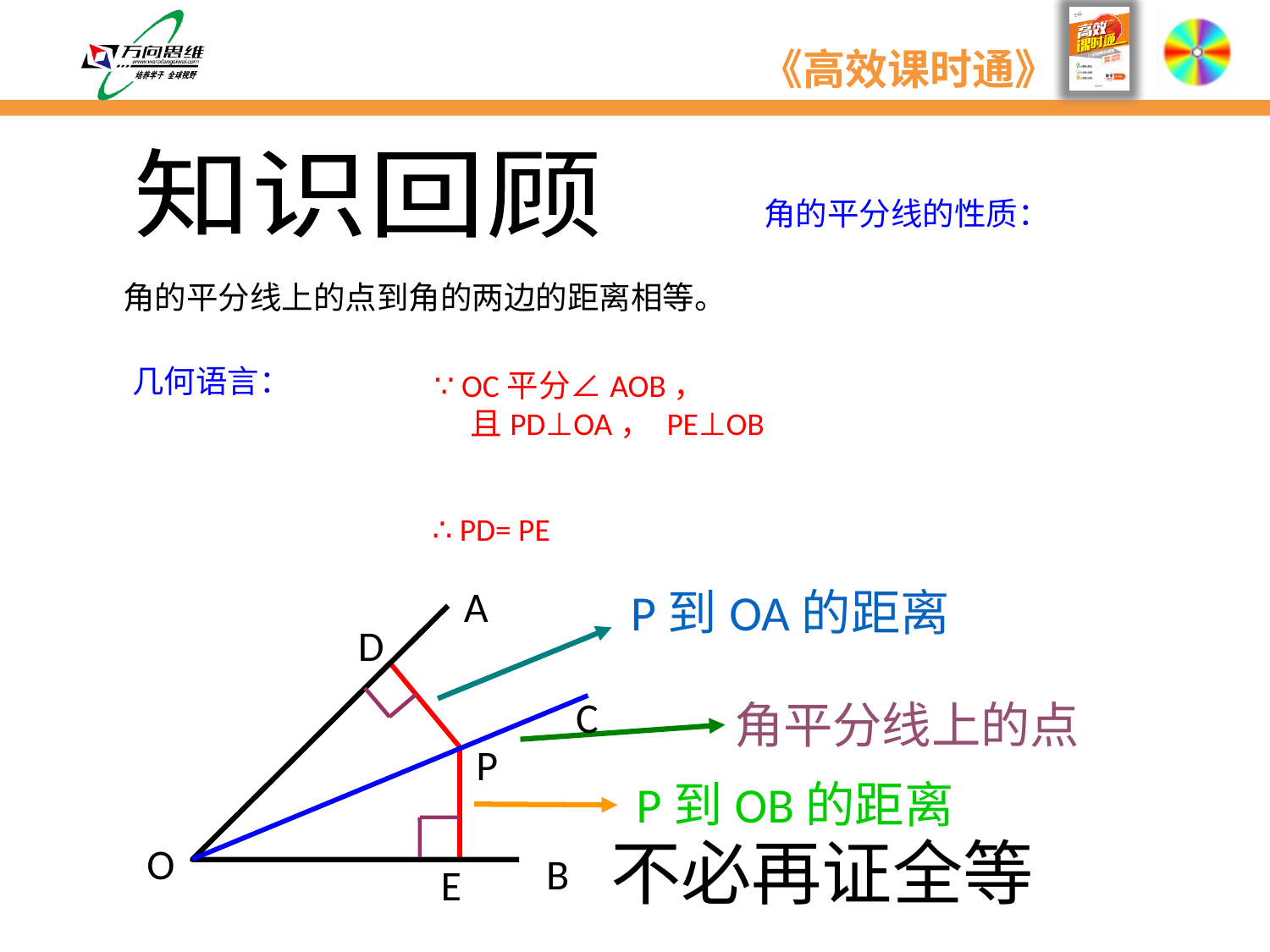

知识回顾
角的平分线的性质：
角的平分线上的点到角的两边的距离相等。
几何语言：
∵ OC平分∠AOB，
    且PD⊥OA， PE⊥OB
∴ PD= PE
A
D

C

P

O
B
E

P到OA的距离

角平分线上的点

P到OB的距离

不必再证全等